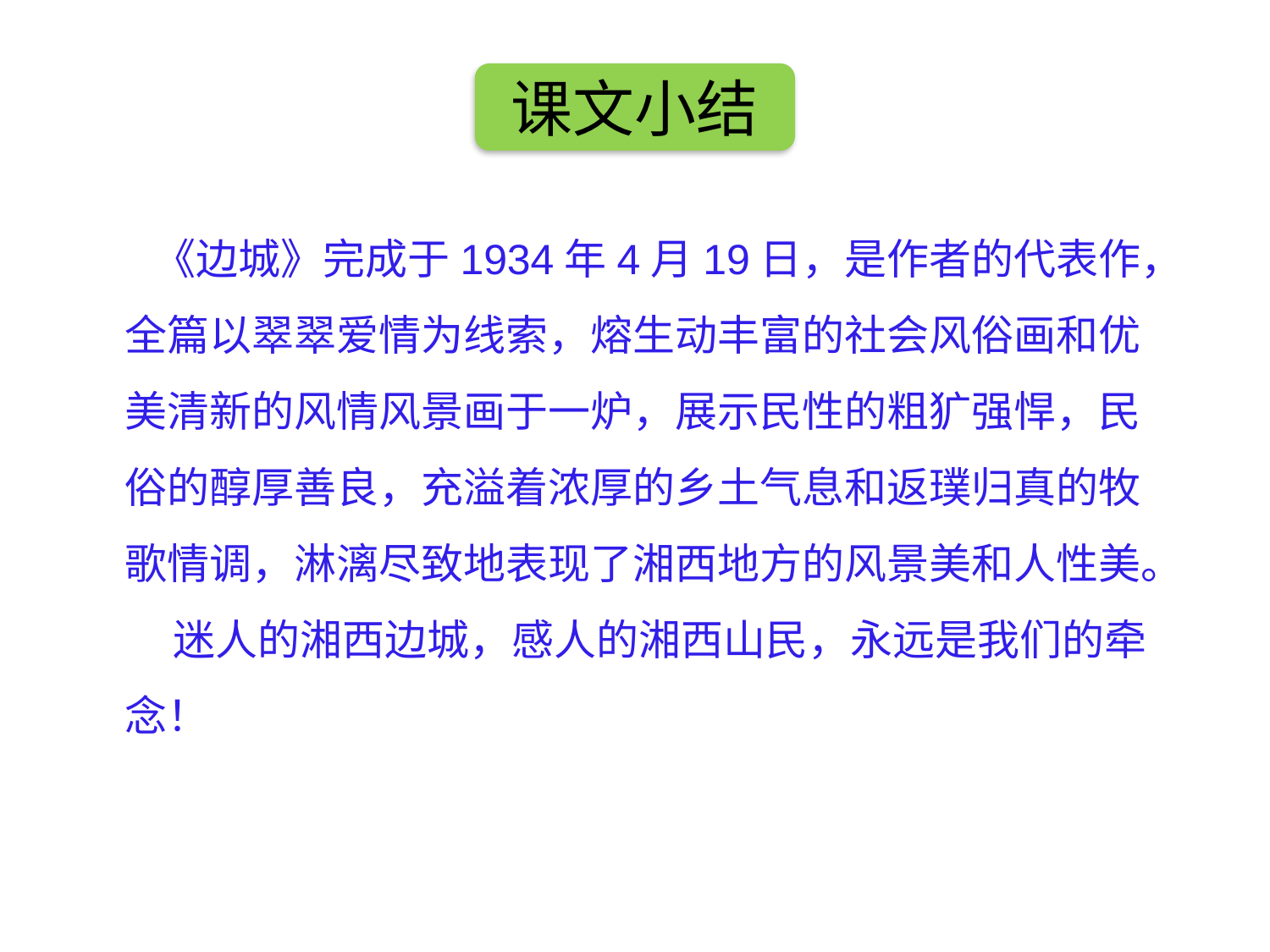

课文小结
   《边城》完成于1934年4月19日，是作者的代表作，全篇以翠翠爱情为线索，熔生动丰富的社会风俗画和优美清新的风情风景画于一炉，展示民性的粗犷强悍，民俗的醇厚善良，充溢着浓厚的乡土气息和返璞归真的牧歌情调，淋漓尽致地表现了湘西地方的风景美和人性美。
    迷人的湘西边城，感人的湘西山民，永远是我们的牵念！